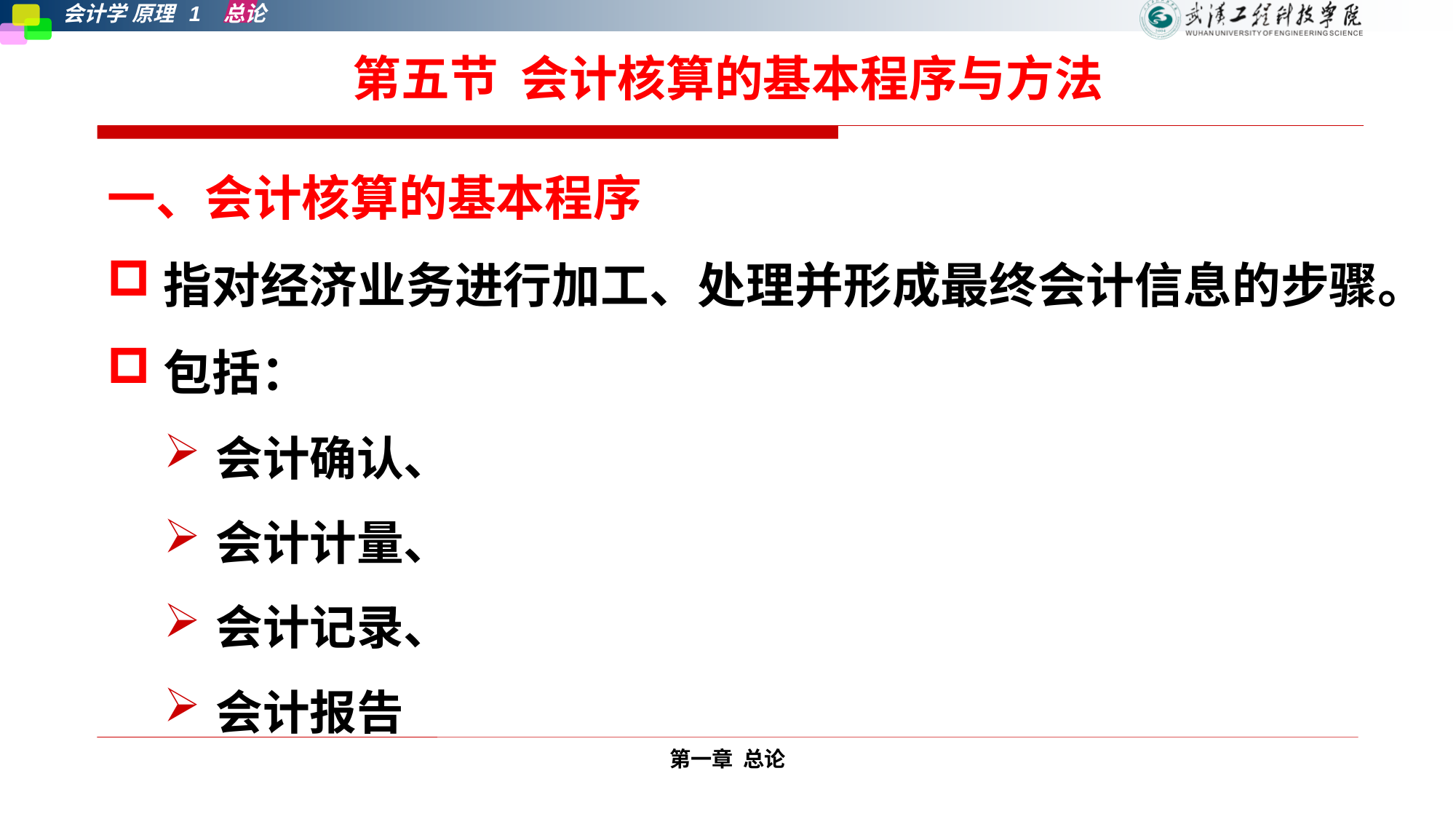

# 第五节  会计核算的基本程序与方法
一、会计核算的基本程序
指对经济业务进行加工、处理并形成最终会计信息的步骤。
包括：
会计确认、
会计计量、
会计记录、
会计报告
第一章  总论